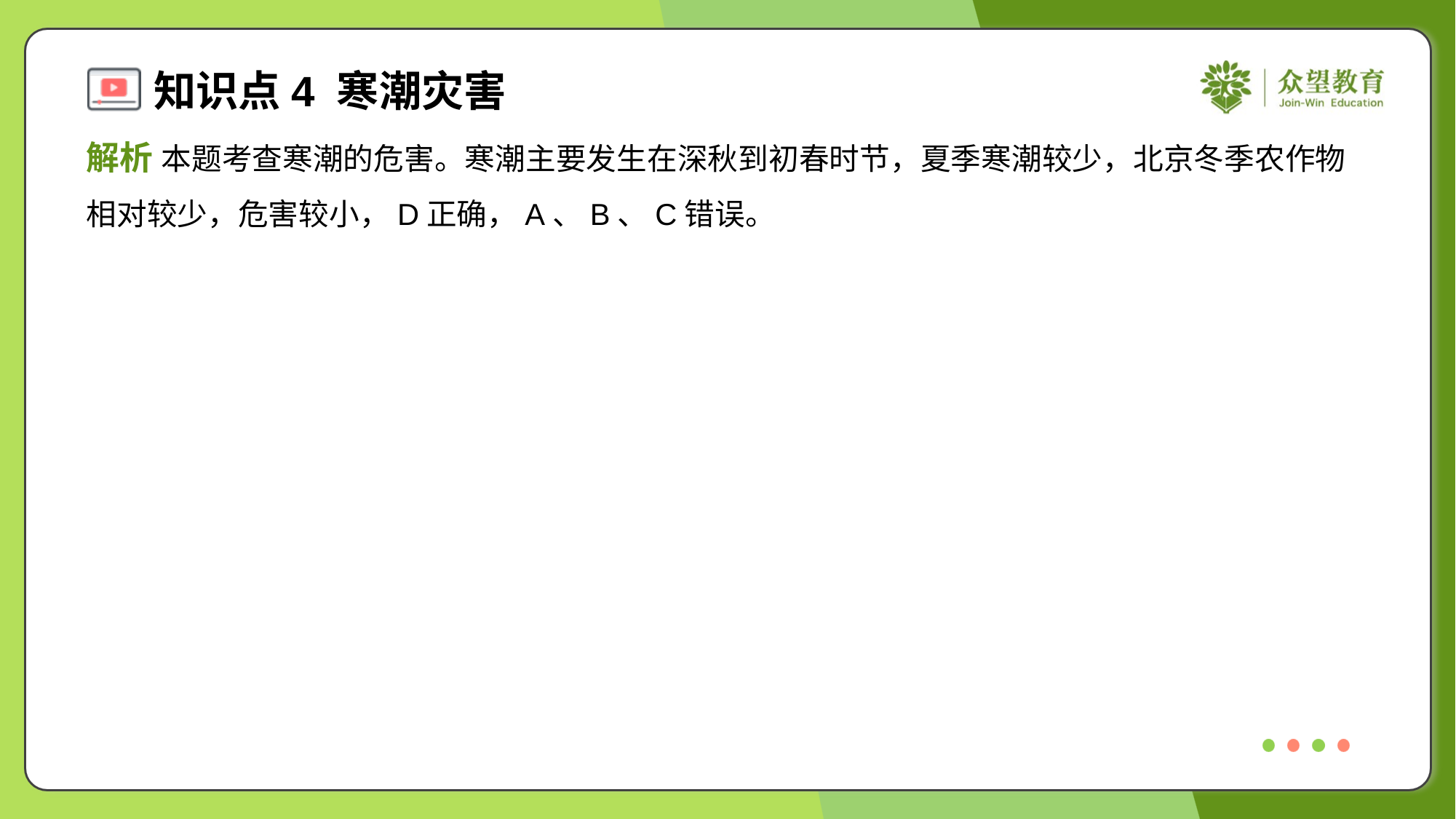

解析 本题考查寒潮的危害。寒潮主要发生在深秋到初春时节，夏季寒潮较少，北京冬季农作物
相对较少，危害较小，D正确，A、B、C错误。